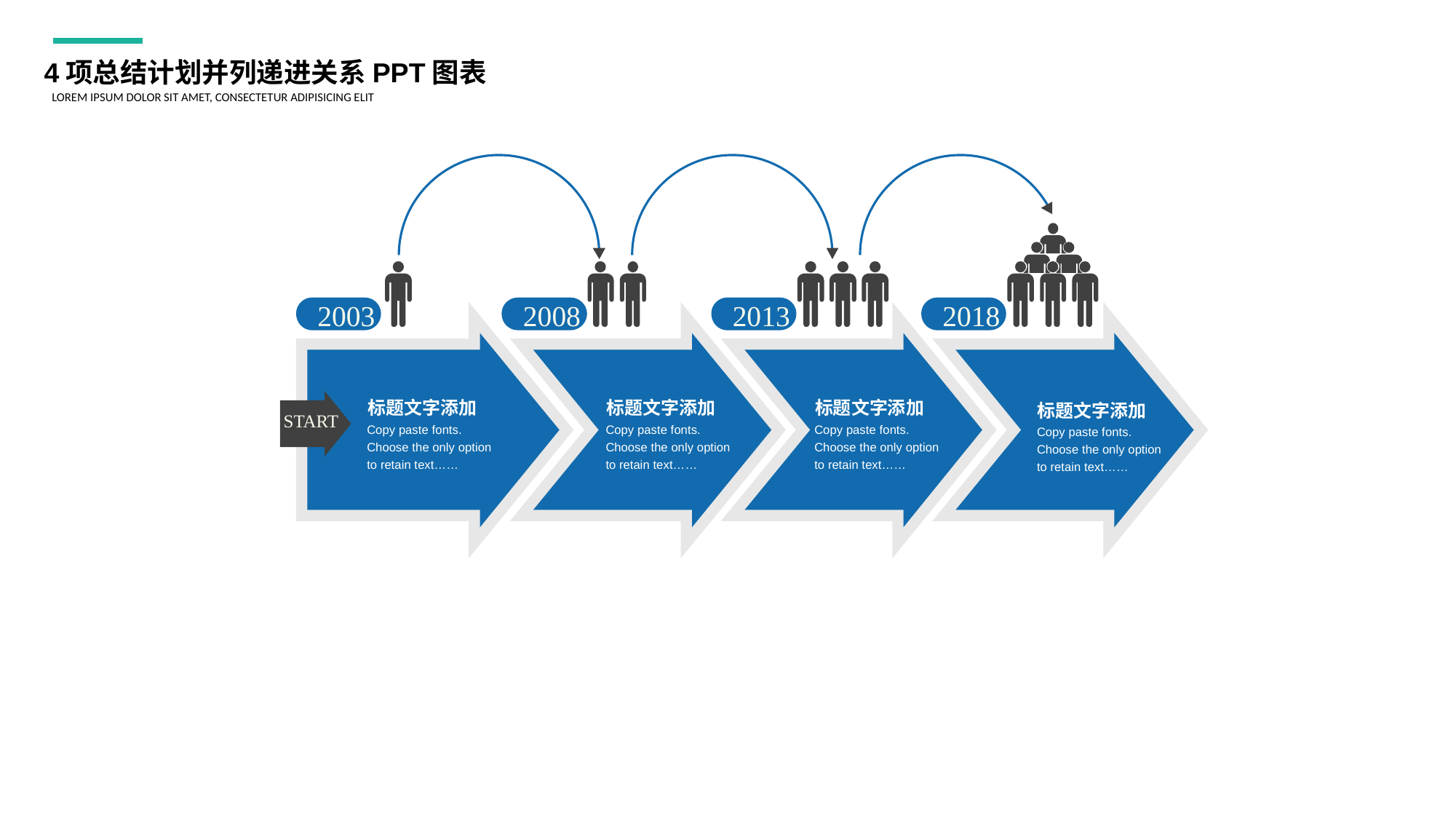

4项总结计划并列递进关系PPT图表
LOREM IPSUM DOLOR SIT AMET, CONSECTETUR ADIPISICING ELIT

2003
2008
2013
2018

标题文字添加
Copy paste fonts. Choose the only option to retain text……
标题文字添加
Copy paste fonts. Choose the only option to retain text……
标题文字添加
Copy paste fonts. Choose the only option to retain text……
标题文字添加
Copy paste fonts. Choose the only option to retain text……

START